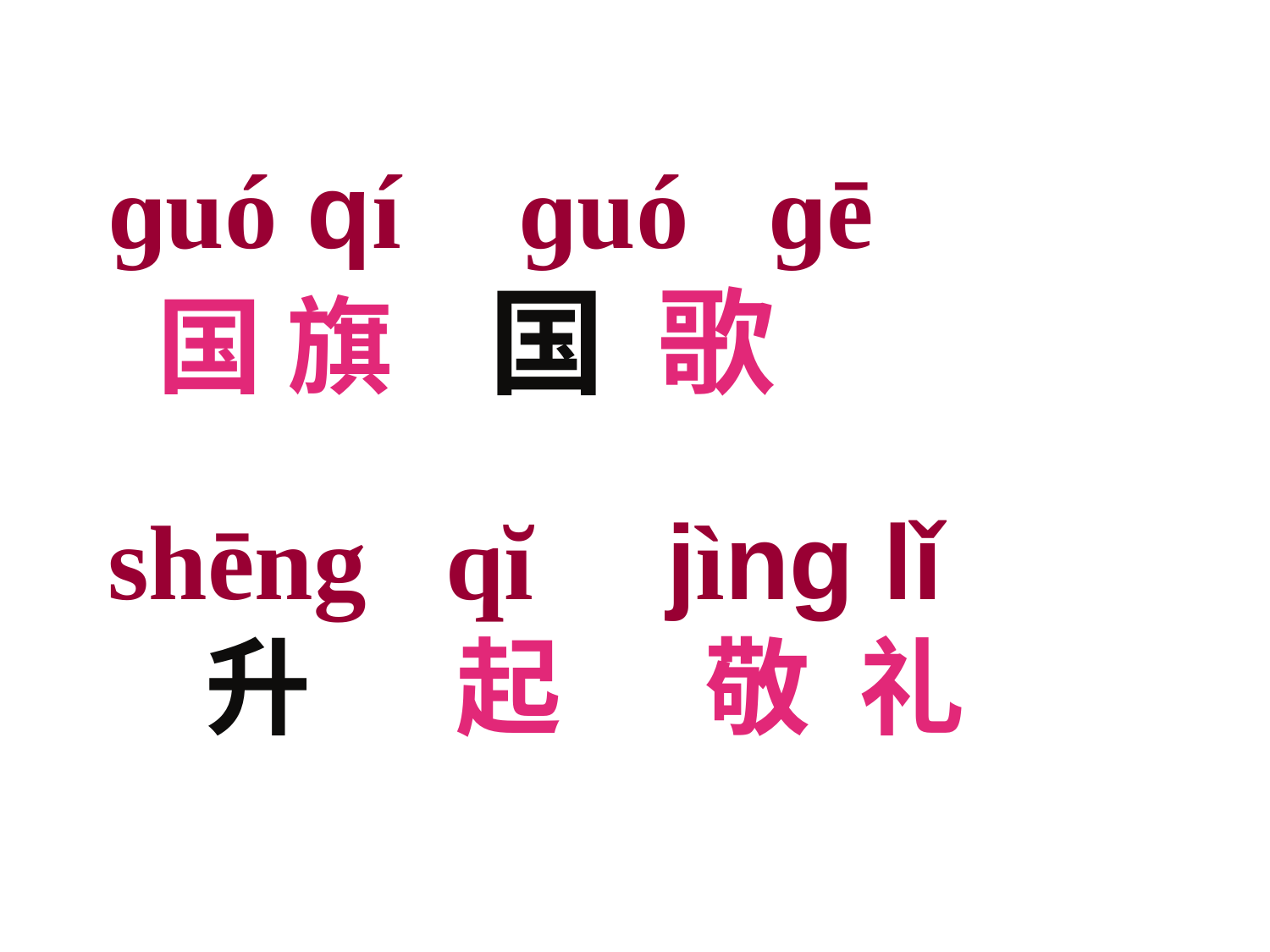

ɡuó qí    ɡuó   ɡē
 国 旗     国  歌

shēng   qĭ     jìng lǐ
   升      起               敬  礼